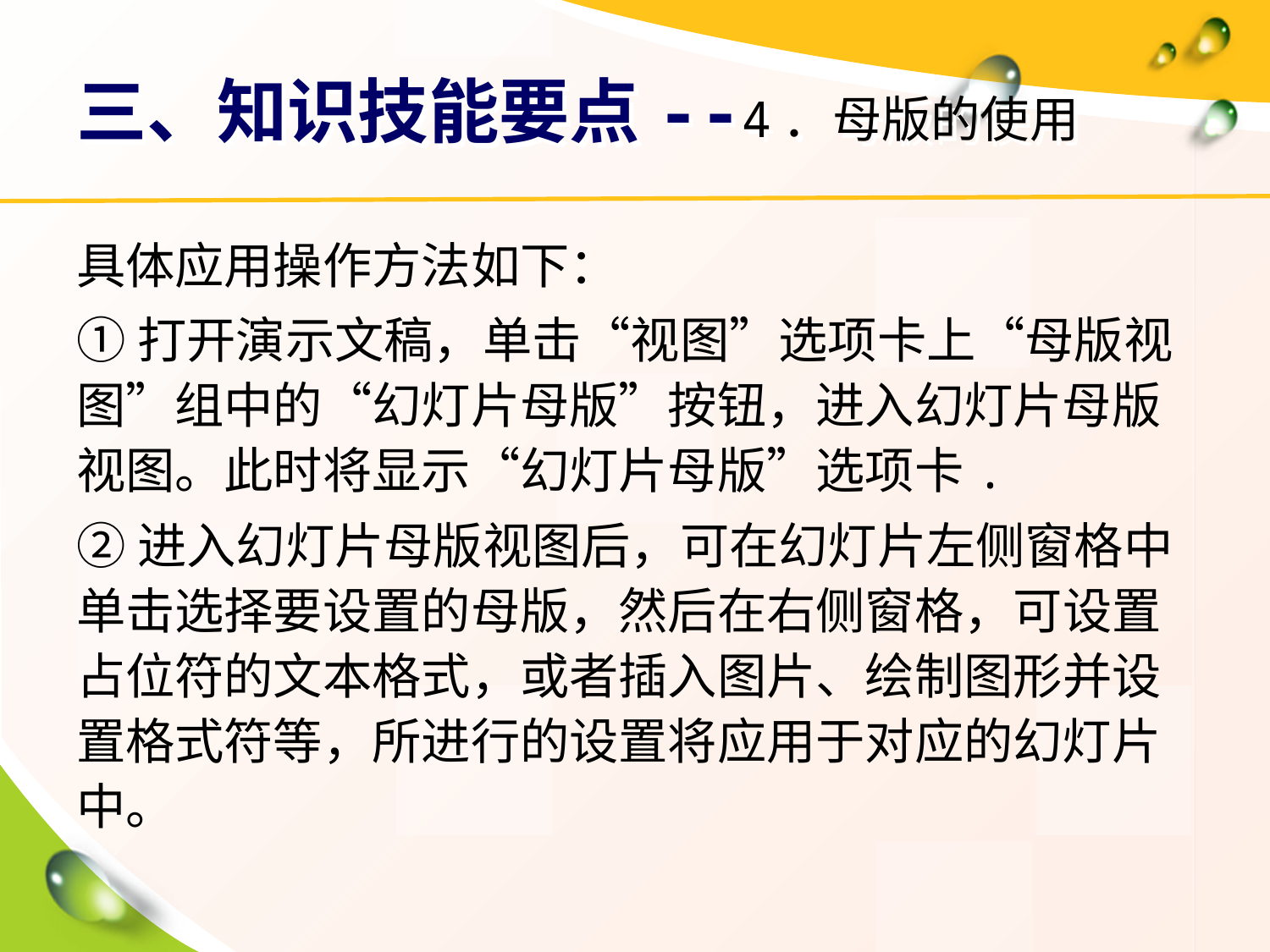

# 三、知识技能要点--4．母版的使用
具体应用操作方法如下：
①打开演示文稿，单击“视图”选项卡上“母版视图”组中的“幻灯片母版”按钮，进入幻灯片母版视图。此时将显示“幻灯片母版”选项卡.
②进入幻灯片母版视图后，可在幻灯片左侧窗格中单击选择要设置的母版，然后在右侧窗格，可设置占位符的文本格式，或者插入图片、绘制图形并设置格式符等，所进行的设置将应用于对应的幻灯片中。